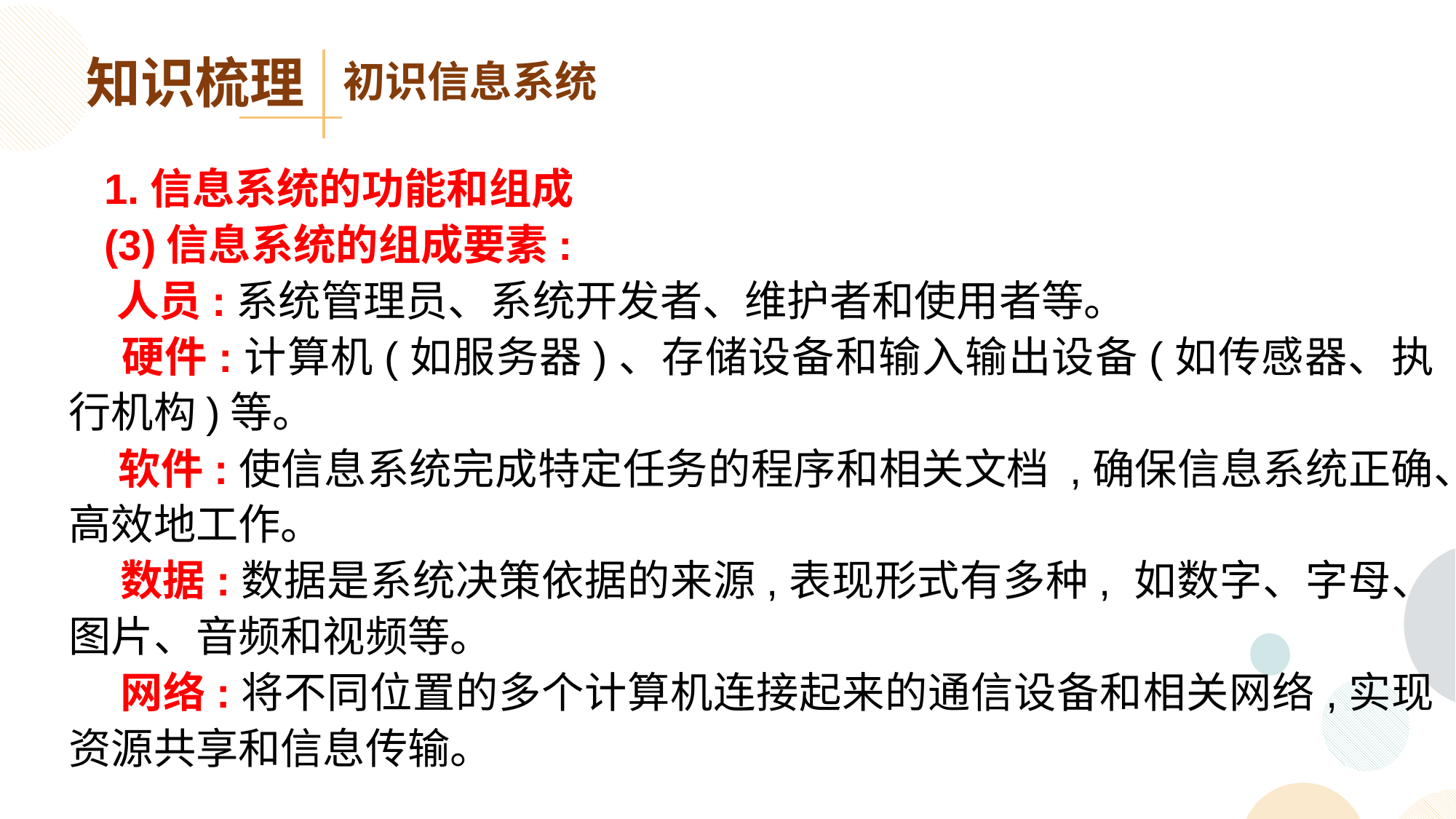

知识梳理
初识信息系统
   1.信息系统的功能和组成
   (3)信息系统的组成要素:
    人员:系统管理员、系统开发者、维护者和使用者等。
    硬件:计算机(如服务器)、存储设备和输入输出设备(如传感器、执行机构)等。
    软件:使信息系统完成特定任务的程序和相关文档 ,确保信息系统正确、高效地工作。
    数据:数据是系统决策依据的来源,表现形式有多种, 如数字、字母、图片、音频和视频等。
    网络:将不同位置的多个计算机连接起来的通信设备和相关网络,实现资源共享和信息传输。